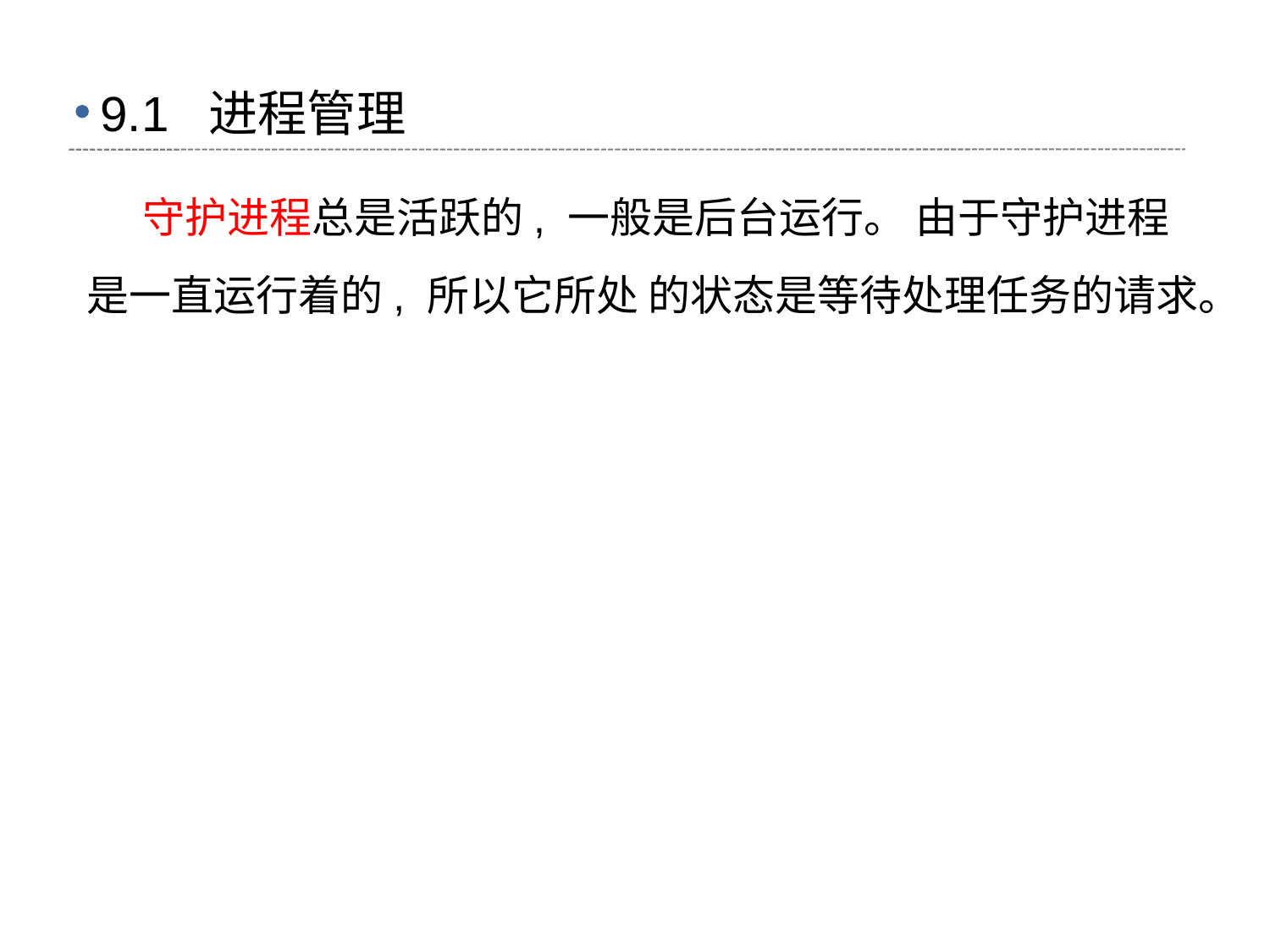

# 9.1  进程管理
    守护进程总是活跃的, 一般是后台运行。 由于守护进程是一直运行着的, 所以它所处 的状态是等待处理任务的请求。